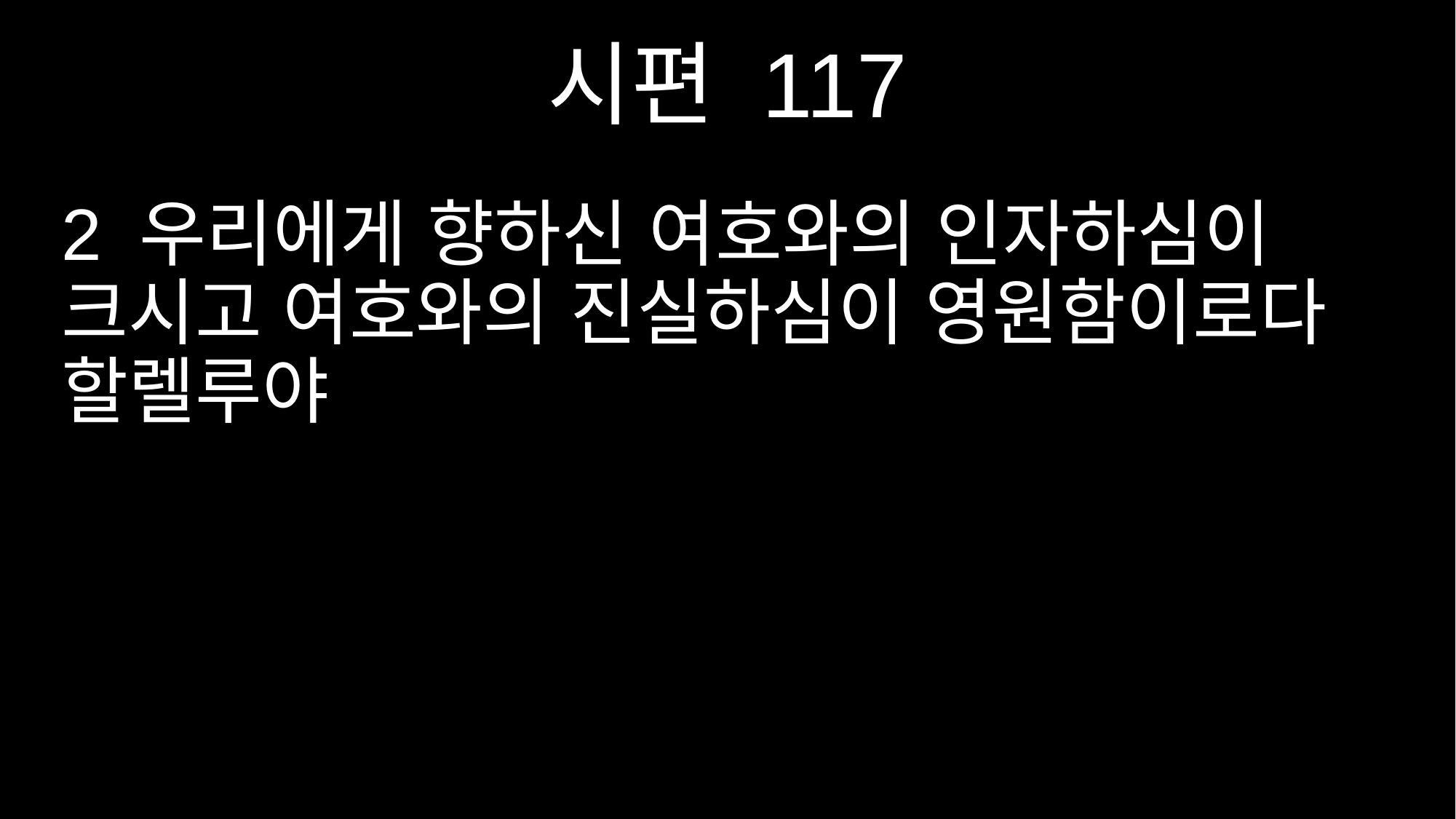

시편 117
2 우리에게 향하신 여호와의 인자하심이 크시고 여호와의 진실하심이 영원함이로다 할렐루야